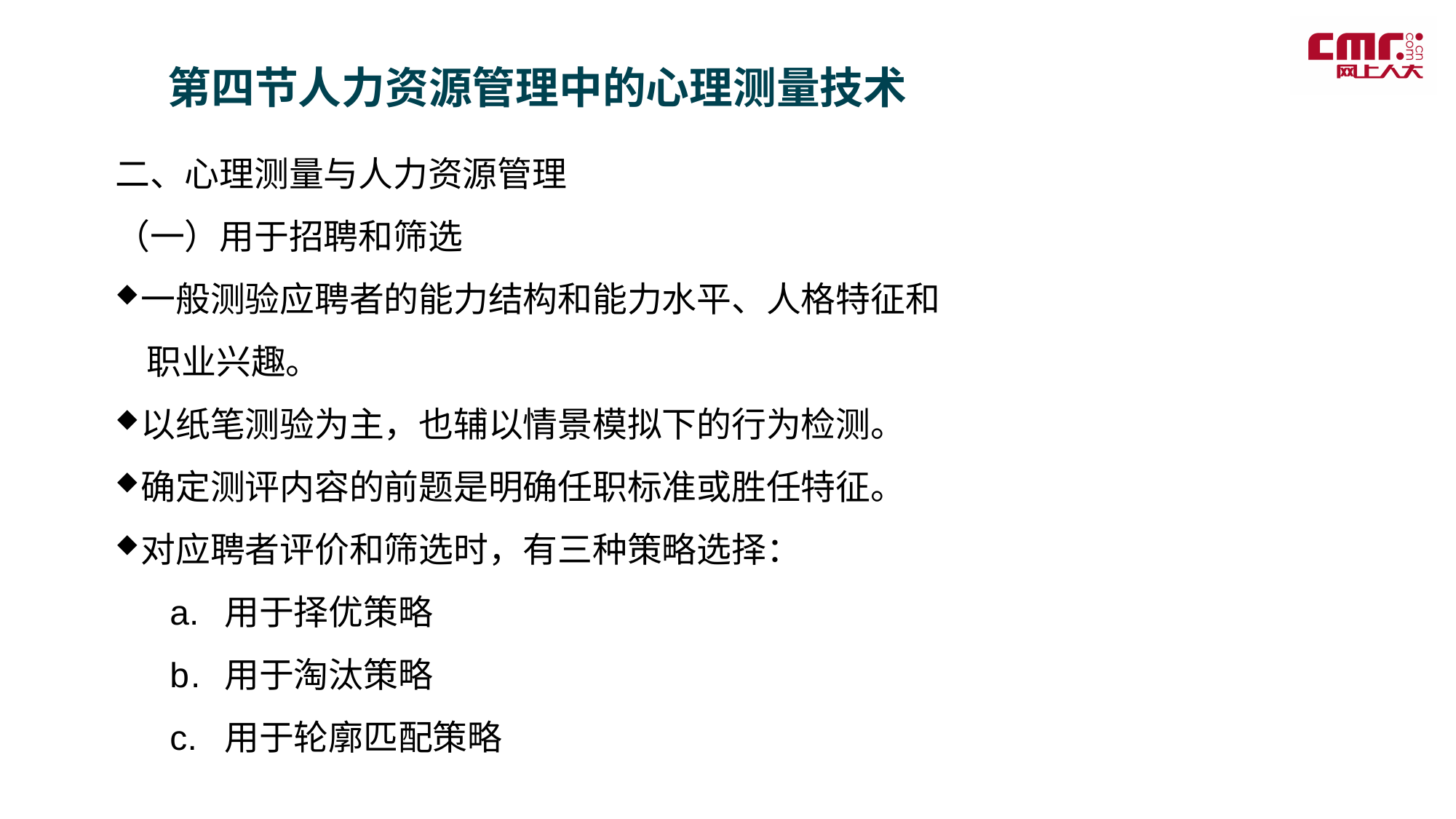

第四节人力资源管理中的心理测量技术
二、心理测量与人力资源管理
（一）用于招聘和筛选
一般测验应聘者的能力结构和能力水平、人格特征和
   职业兴趣。
以纸笔测验为主，也辅以情景模拟下的行为检测。
确定测评内容的前题是明确任职标准或胜任特征。
对应聘者评价和筛选时，有三种策略选择：
用于择优策略
用于淘汰策略
用于轮廓匹配策略